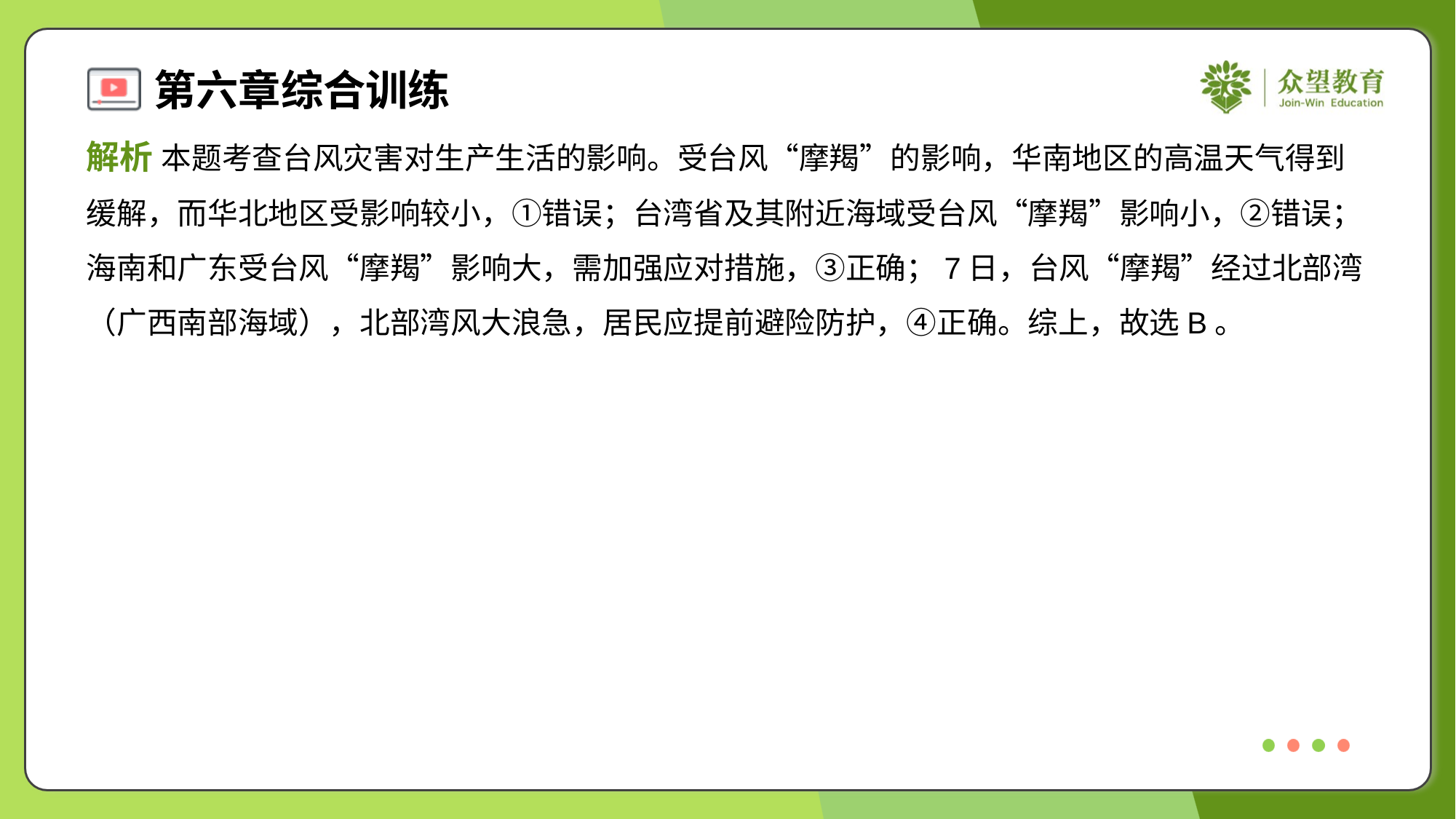

解析 本题考查台风灾害对生产生活的影响。受台风“摩羯”的影响，华南地区的高温天气得到
缓解，而华北地区受影响较小，①错误；台湾省及其附近海域受台风“摩羯”影响小，②错误；
海南和广东受台风“摩羯”影响大，需加强应对措施，③正确；7日，台风“摩羯”经过北部湾
（广西南部海域），北部湾风大浪急，居民应提前避险防护，④正确。综上，故选B。